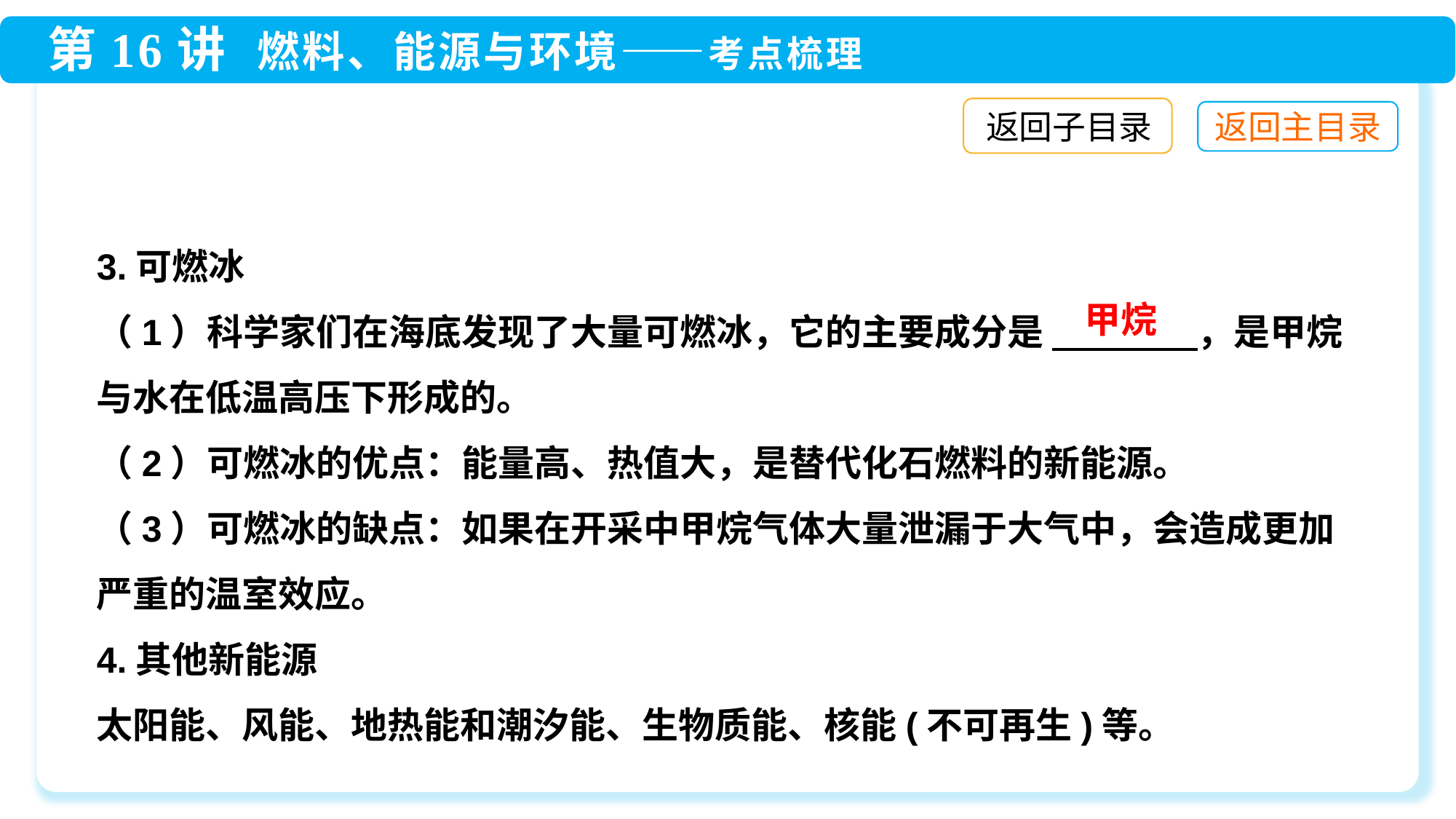

返回子目录
3.可燃冰
（1）科学家们在海底发现了大量可燃冰，它的主要成分是 　　　　，是甲烷与水在低温高压下形成的。
（2）可燃冰的优点：能量高、热值大，是替代化石燃料的新能源。
（3）可燃冰的缺点：如果在开采中甲烷气体大量泄漏于大气中，会造成更加严重的温室效应。
4.其他新能源
太阳能、风能、地热能和潮汐能、生物质能、核能(不可再生)等。
甲烷